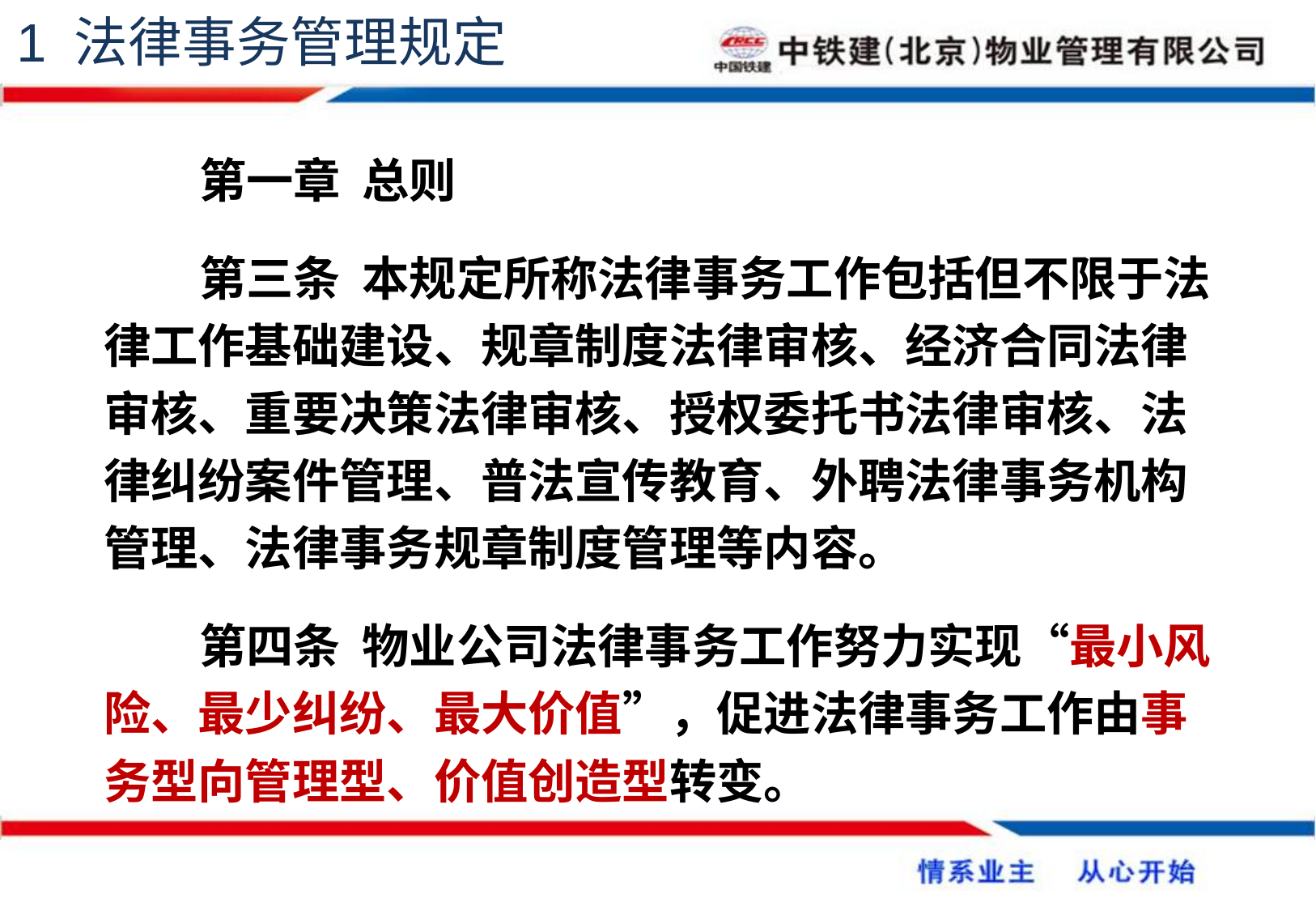

1 法律事务管理规定
第一章  总则
第三条  本规定所称法律事务工作包括但不限于法律工作基础建设、规章制度法律审核、经济合同法律审核、重要决策法律审核、授权委托书法律审核、法律纠纷案件管理、普法宣传教育、外聘法律事务机构管理、法律事务规章制度管理等内容。
第四条  物业公司法律事务工作努力实现“最小风险、最少纠纷、最大价值”，促进法律事务工作由事务型向管理型、价值创造型转变。
4